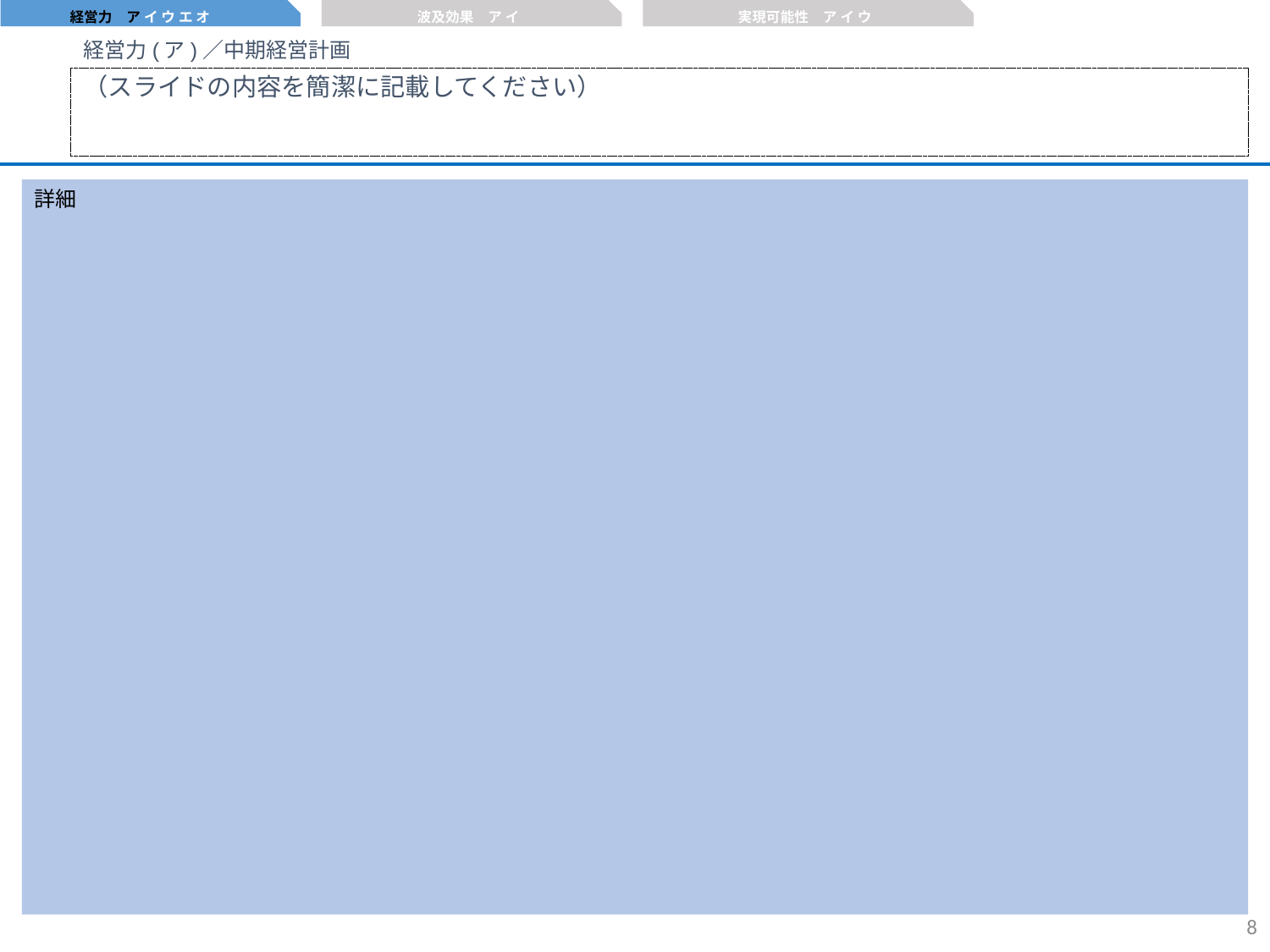

経営力　ア イ ウ エ オ
波及効果　ア イ
実現可能性　ア イ ウ
経営力(ア)／中期経営計画
（スライドの内容を簡潔に記載してください）
詳細
8